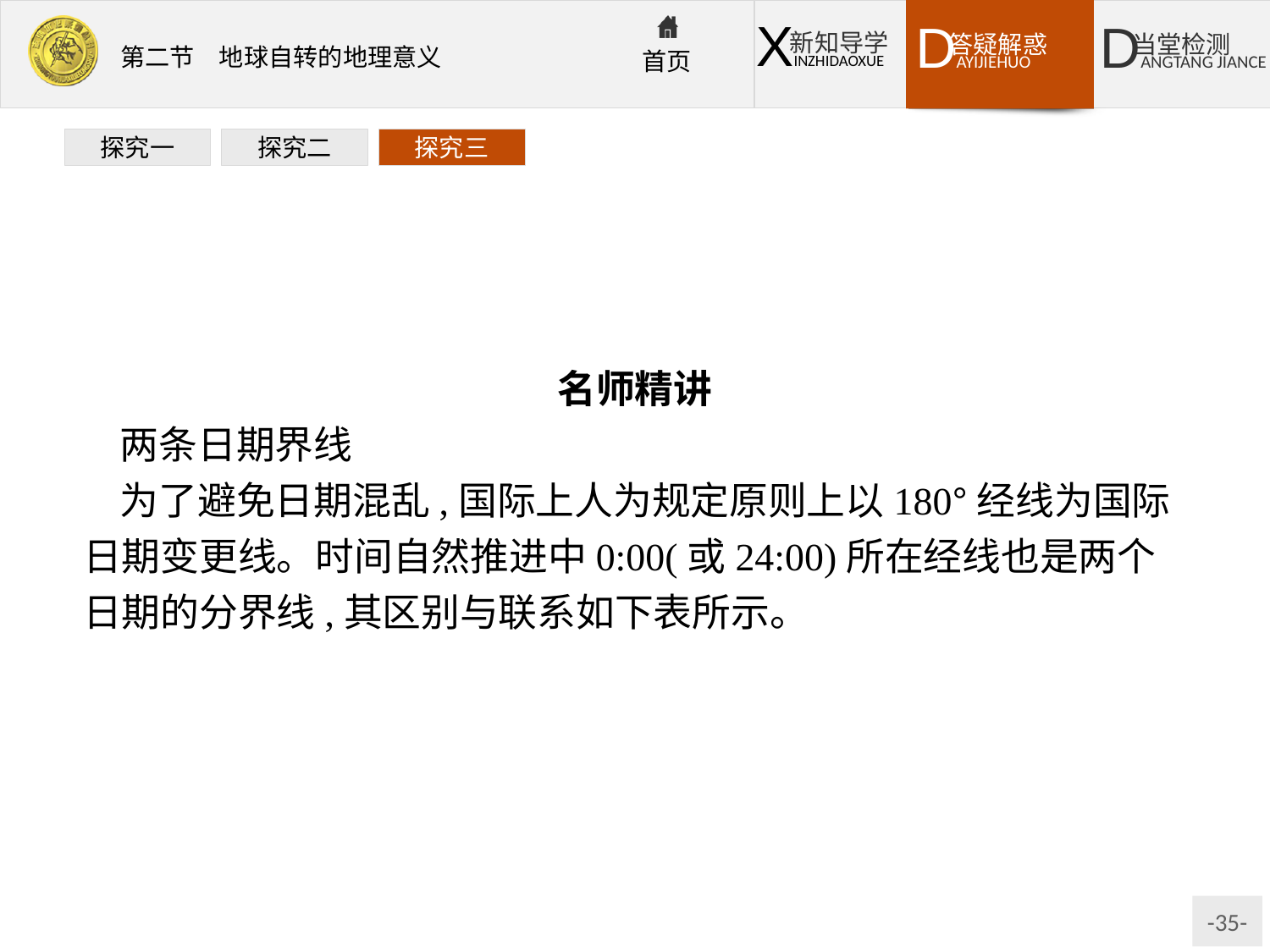

探究一
探究二
探究三
名师精讲
两条日期界线
为了避免日期混乱,国际上人为规定原则上以180°经线为国际日期变更线。时间自然推进中0:00(或24:00)所在经线也是两个日期的分界线,其区别与联系如下表所示。